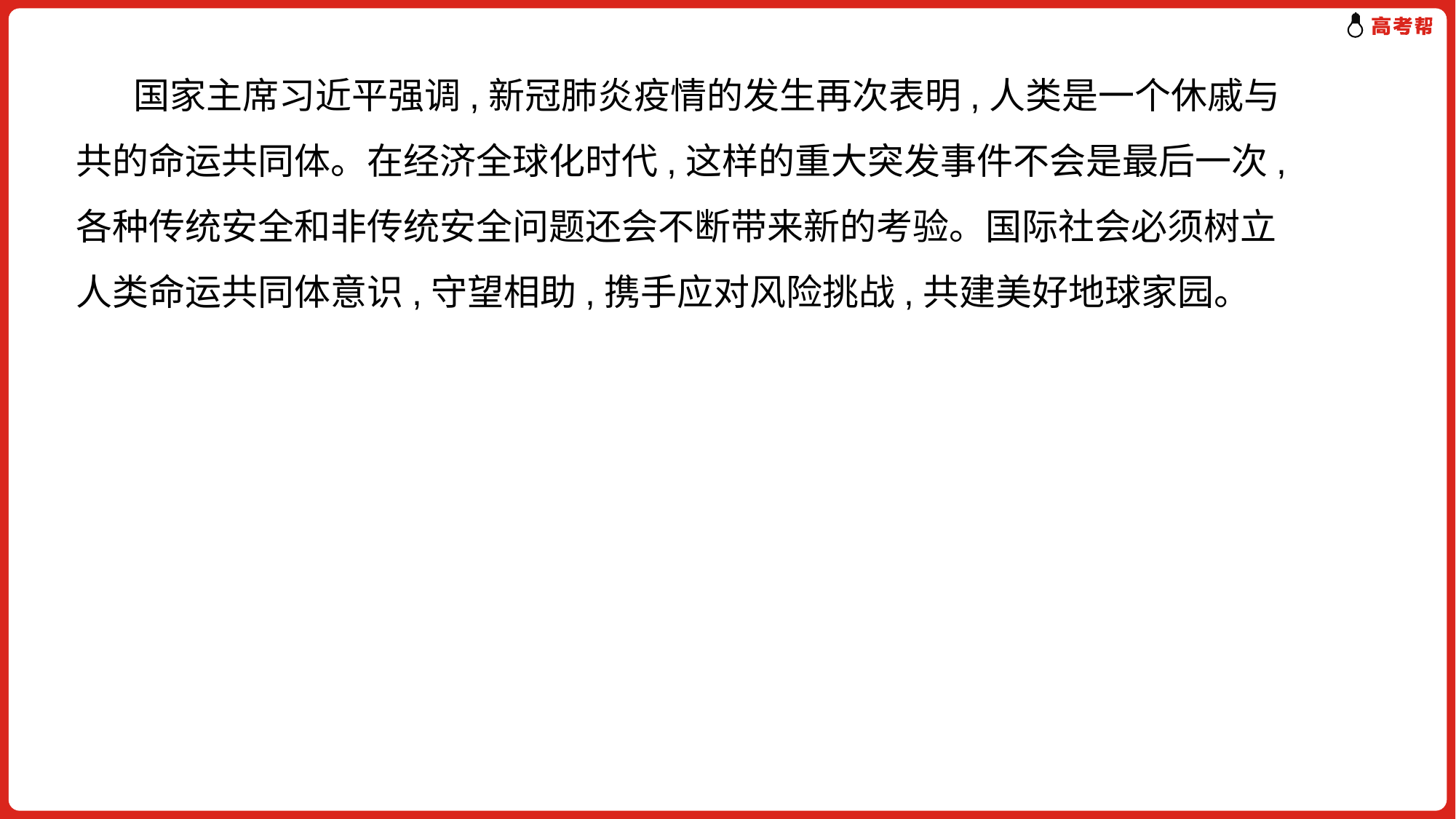

国家主席习近平强调,新冠肺炎疫情的发生再次表明,人类是一个休戚与共的命运共同体。在经济全球化时代,这样的重大突发事件不会是最后一次,各种传统安全和非传统安全问题还会不断带来新的考验。国际社会必须树立人类命运共同体意识,守望相助,携手应对风险挑战,共建美好地球家园。
#